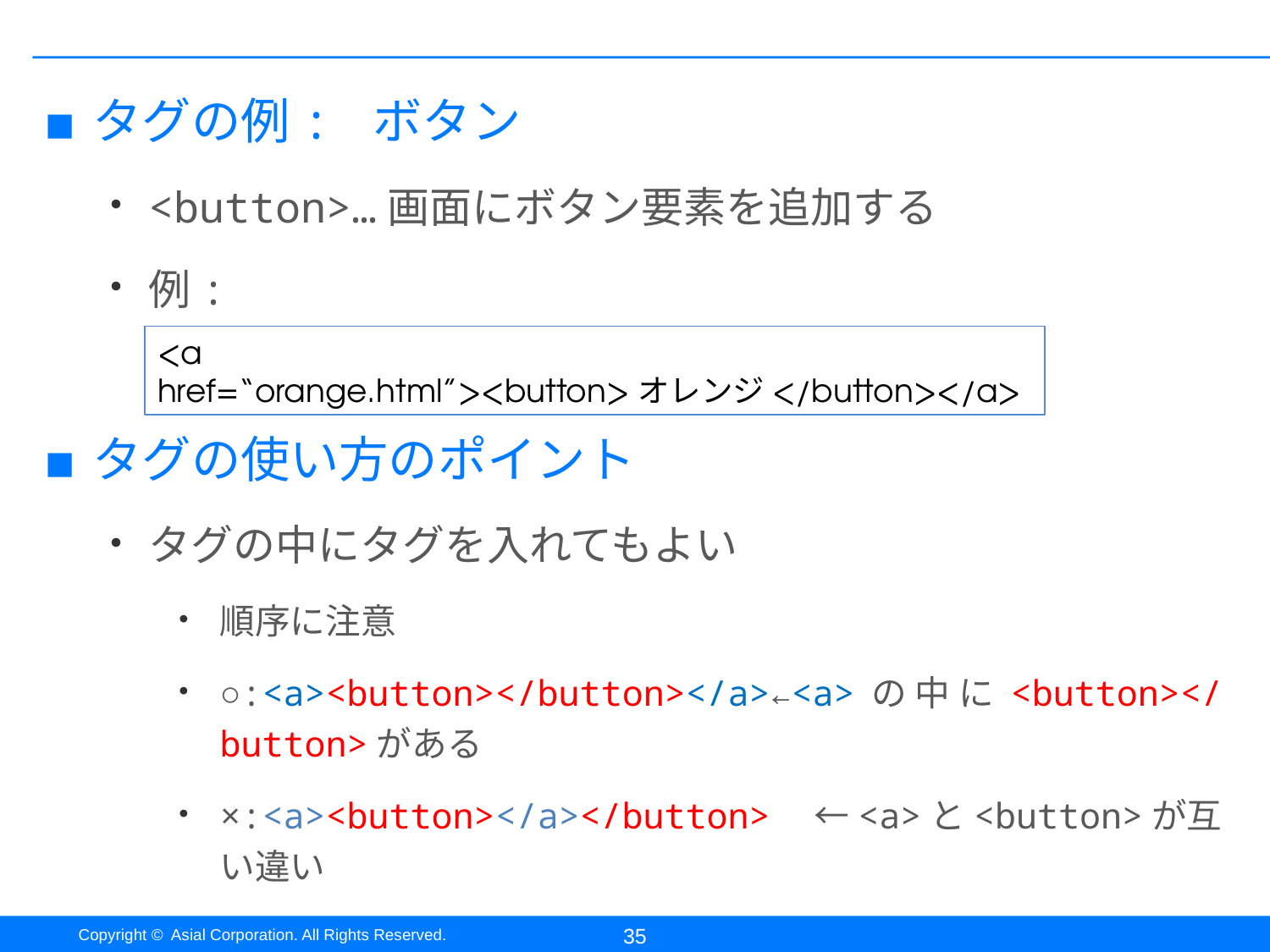

#

タグの例: ボタン
<button>…画面にボタン要素を追加する
例:

タグの使い方のポイント
タグの中にタグを入れてもよい
順序に注意
○:<a><button></button></a>←<a>の中に<button></button>がある
×:<a><button></a></button>　←<a>と<button>が互い違い
<a href=“orange.html”><button>オレンジ</button></a>
35